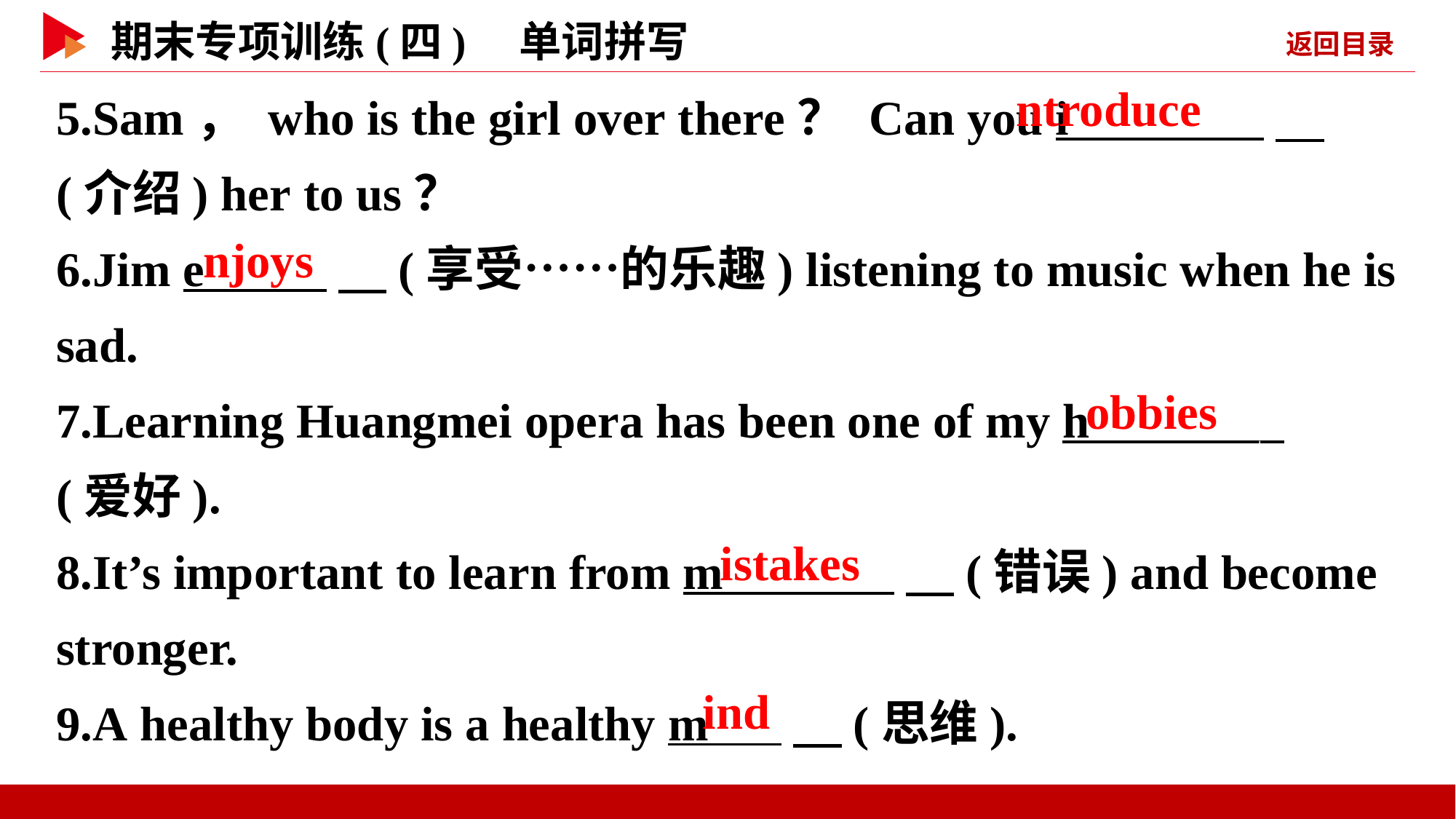

5.Sam， who is the girl over there？ Can you i                　(介绍) her to us？
6.Jim e          　(享受……的乐趣) listening to music when he is sad.
7.Learning Huangmei opera has been one of my h              _
(爱好).
8.It’s important to learn from m              　(错误) and become stronger.
9.A healthy body is a healthy m      　(思维).
ntroduce
njoys
obbies
istakes
ind